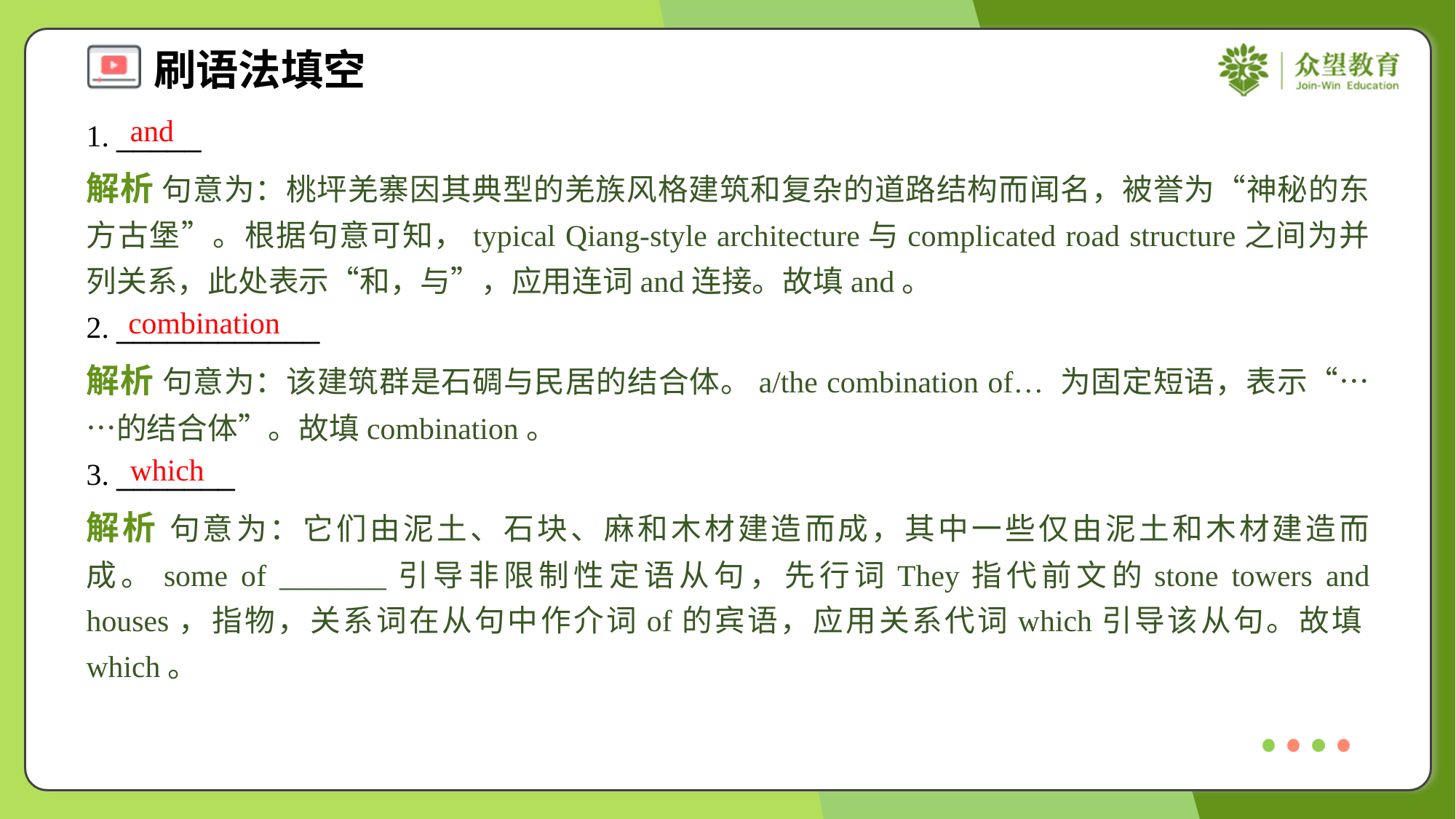

and
1. _____
解析 句意为：桃坪羌寨因其典型的羌族风格建筑和复杂的道路结构而闻名，被誉为“神秘的东方古堡”。根据句意可知，typical Qiang-style architecture与complicated road structure之间为并列关系，此处表示“和，与”，应用连词and连接。故填and。
combination
2. ____________
解析 句意为：该建筑群是石碉与民居的结合体。a/the combination of… 为固定短语，表示“……的结合体”。故填combination。
which
3. _______
解析 句意为：它们由泥土、石块、麻和木材建造而成，其中一些仅由泥土和木材建造而成。some of _______引导非限制性定语从句，先行词They指代前文的stone towers and houses，指物，关系词在从句中作介词of的宾语，应用关系代词which引导该从句。故填which。